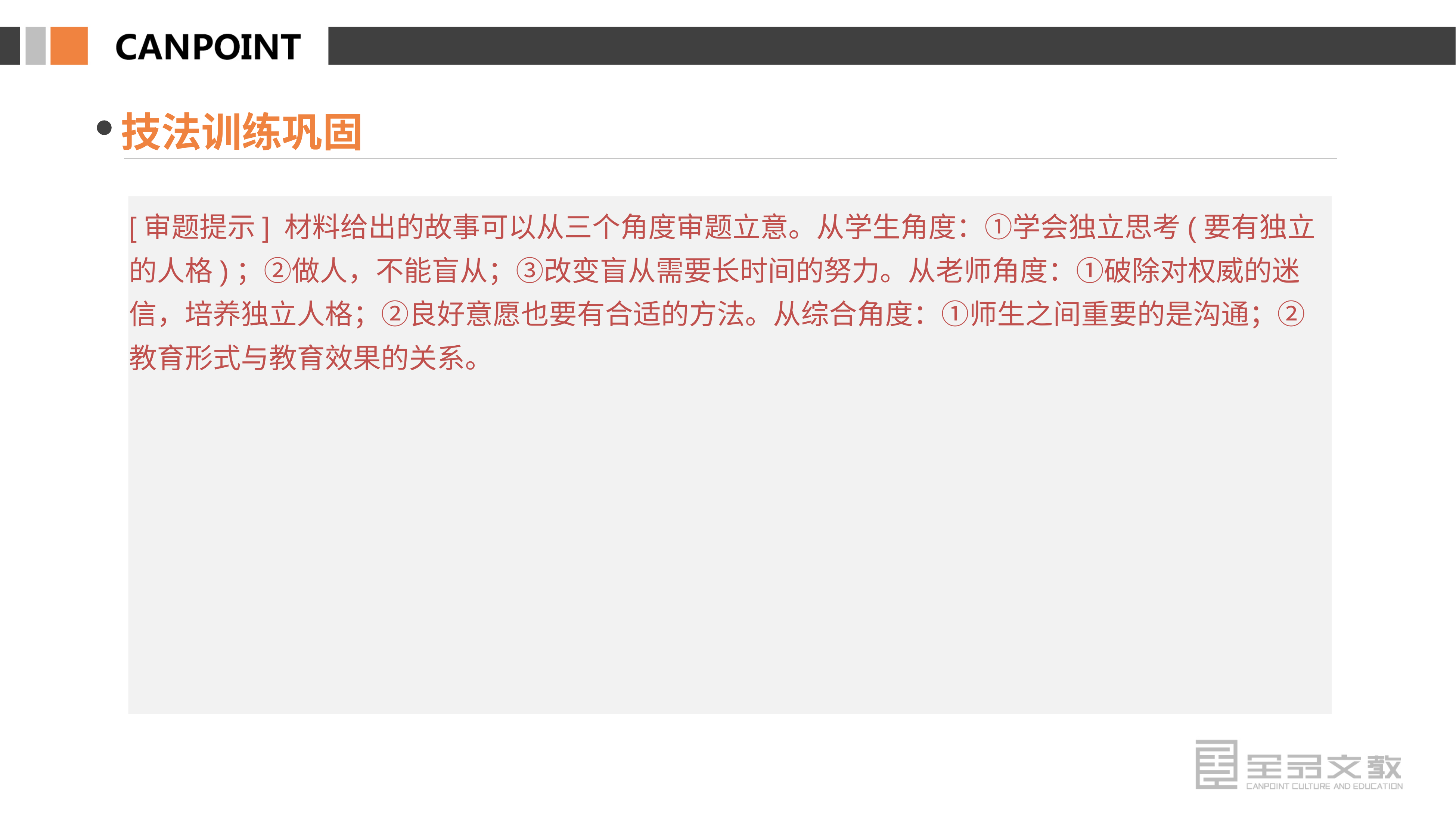

技法训练巩固

[审题提示] 材料给出的故事可以从三个角度审题立意。从学生角度：①学会独立思考(要有独立的人格)；②做人，不能盲从；③改变盲从需要长时间的努力。从老师角度：①破除对权威的迷信，培养独立人格；②良好意愿也要有合适的方法。从综合角度：①师生之间重要的是沟通；②教育形式与教育效果的关系。